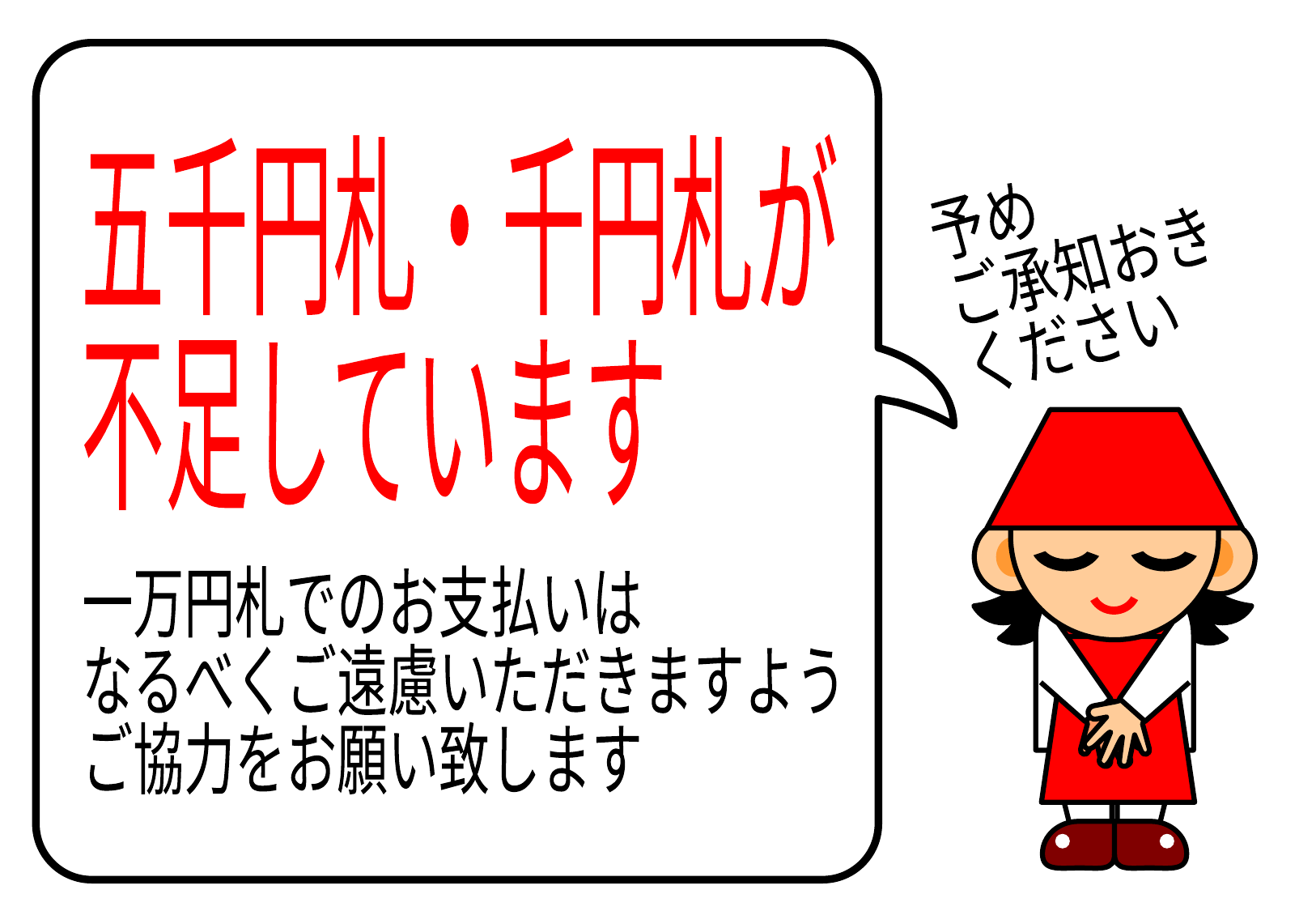

五千円札・千円札が
不足しています
一万円札でのお支払いは
なるべくご遠慮いただきますよう
ご協力をお願い致します
予め
ご承知おき
ください